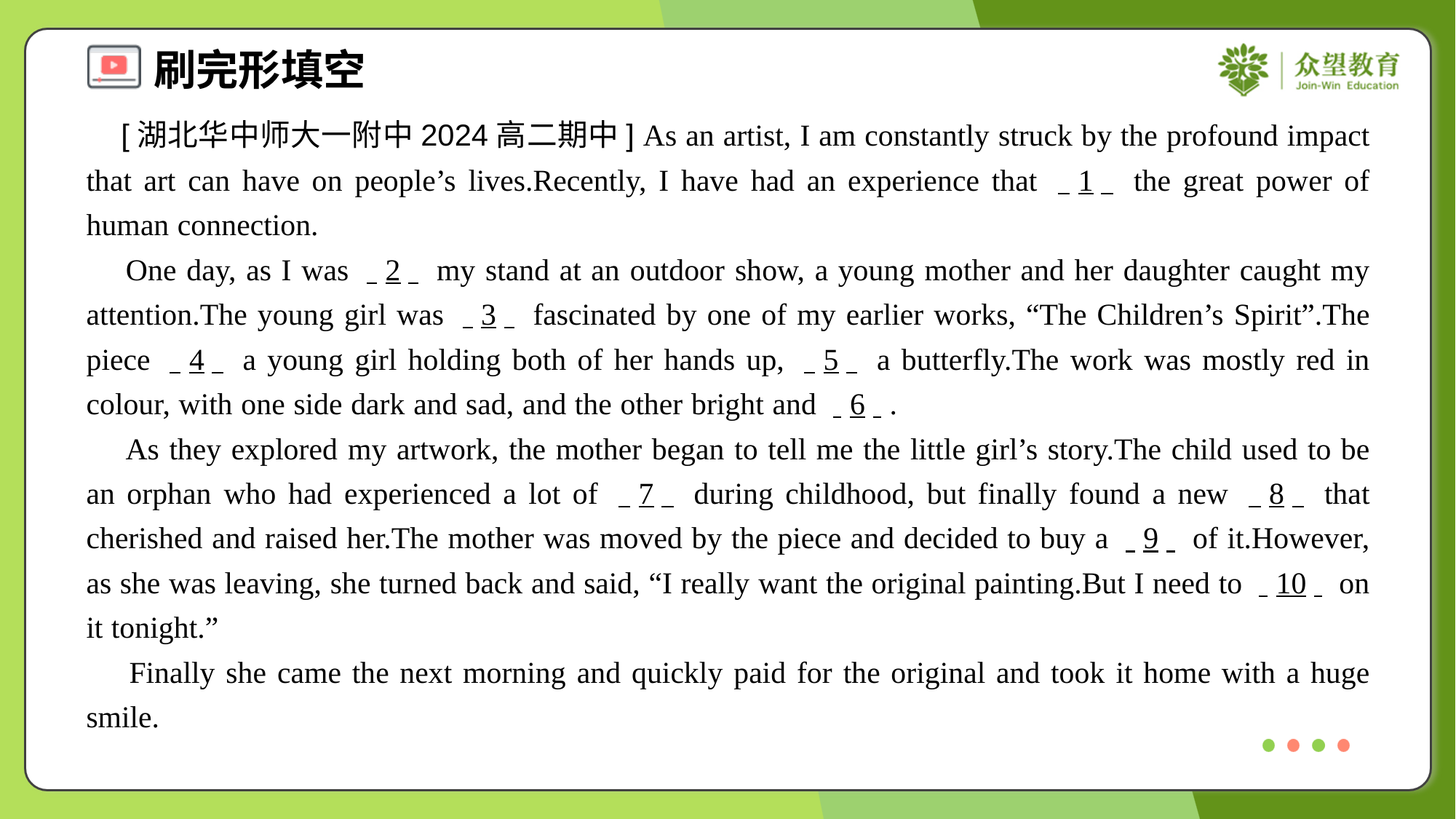

[湖北华中师大一附中2024高二期中] As an artist, I am constantly struck by the profound impact that art can have on people’s lives.Recently, I have had an experience that . .1. . the great power of human connection.
    One day, as I was . .2. . my stand at an outdoor show, a young mother and her daughter caught my attention.The young girl was . .3. . fascinated by one of my earlier works, “The Children’s Spirit”.The piece . .4. . a young girl holding both of her hands up, . .5. . a butterfly.The work was mostly red in colour, with one side dark and sad, and the other bright and . .6. ..
    As they explored my artwork, the mother began to tell me the little girl’s story.The child used to be an orphan who had experienced a lot of . .7. . during childhood, but finally found a new . .8. . that cherished and raised her.The mother was moved by the piece and decided to buy a . .9. . of it.However, as she was leaving, she turned back and said, “I really want the original painting.But I need to . .10. . on it tonight.”
    Finally she came the next morning and quickly paid for the original and took it home with a huge smile.#4